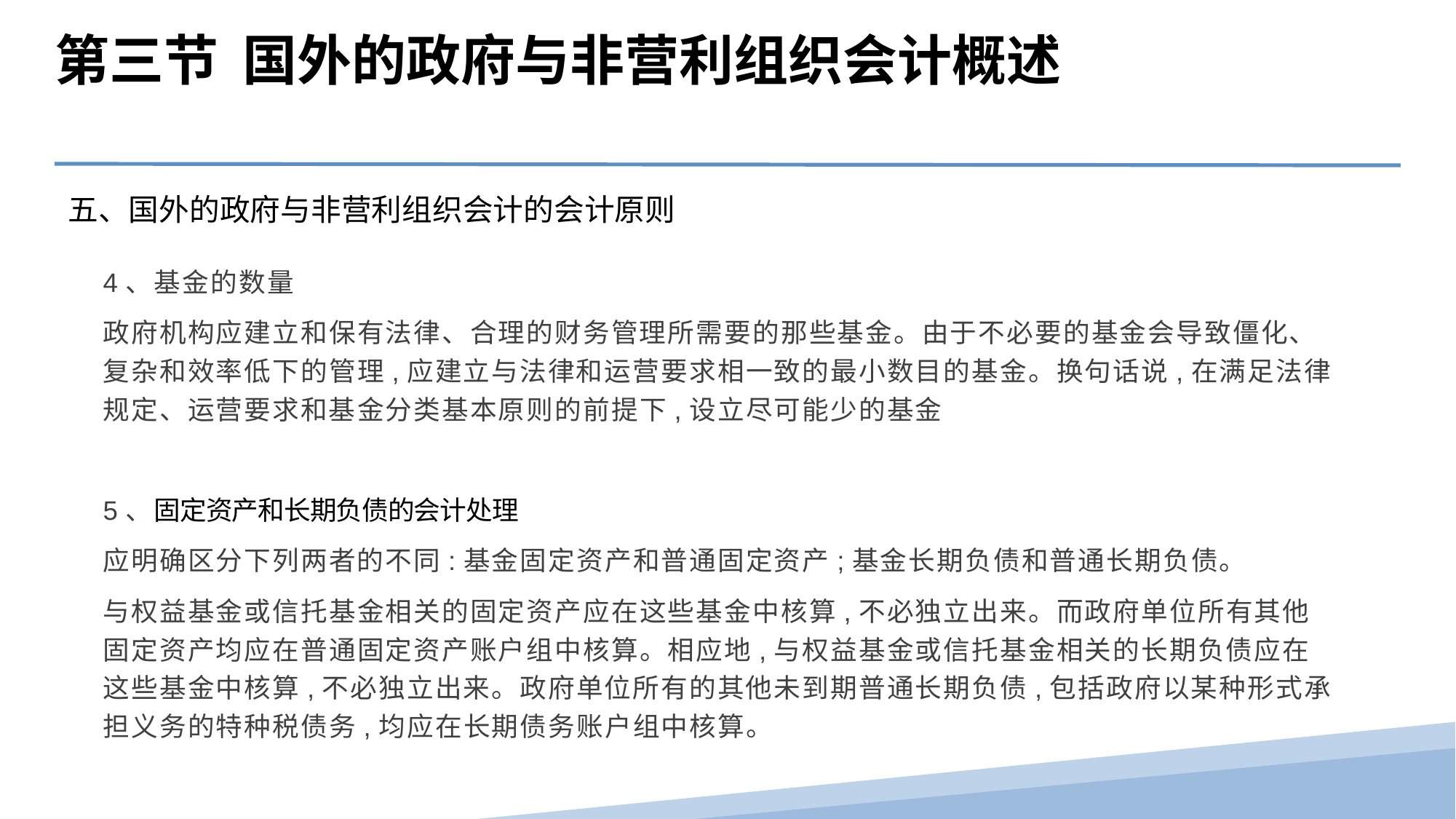

第三节  国外的政府与非营利组织会计概述
五、国外的政府与非营利组织会计的会计原则
4、基金的数量
政府机构应建立和保有法律、合理的财务管理所需要的那些基金。由于不必要的基金会导致僵化、复杂和效率低下的管理,应建立与法律和运营要求相一致的最小数目的基金。换句话说,在满足法律规定、运营要求和基金分类基本原则的前提下,设立尽可能少的基金

5、固定资产和长期负债的会计处理
应明确区分下列两者的不同:基金固定资产和普通固定资产;基金长期负债和普通长期负债。
与权益基金或信托基金相关的固定资产应在这些基金中核算,不必独立出来。而政府单位所有其他固定资产均应在普通固定资产账户组中核算。相应地,与权益基金或信托基金相关的长期负债应在这些基金中核算,不必独立出来。政府单位所有的其他未到期普通长期负债,包括政府以某种形式承担义务的特种税债务,均应在长期债务账户组中核算。